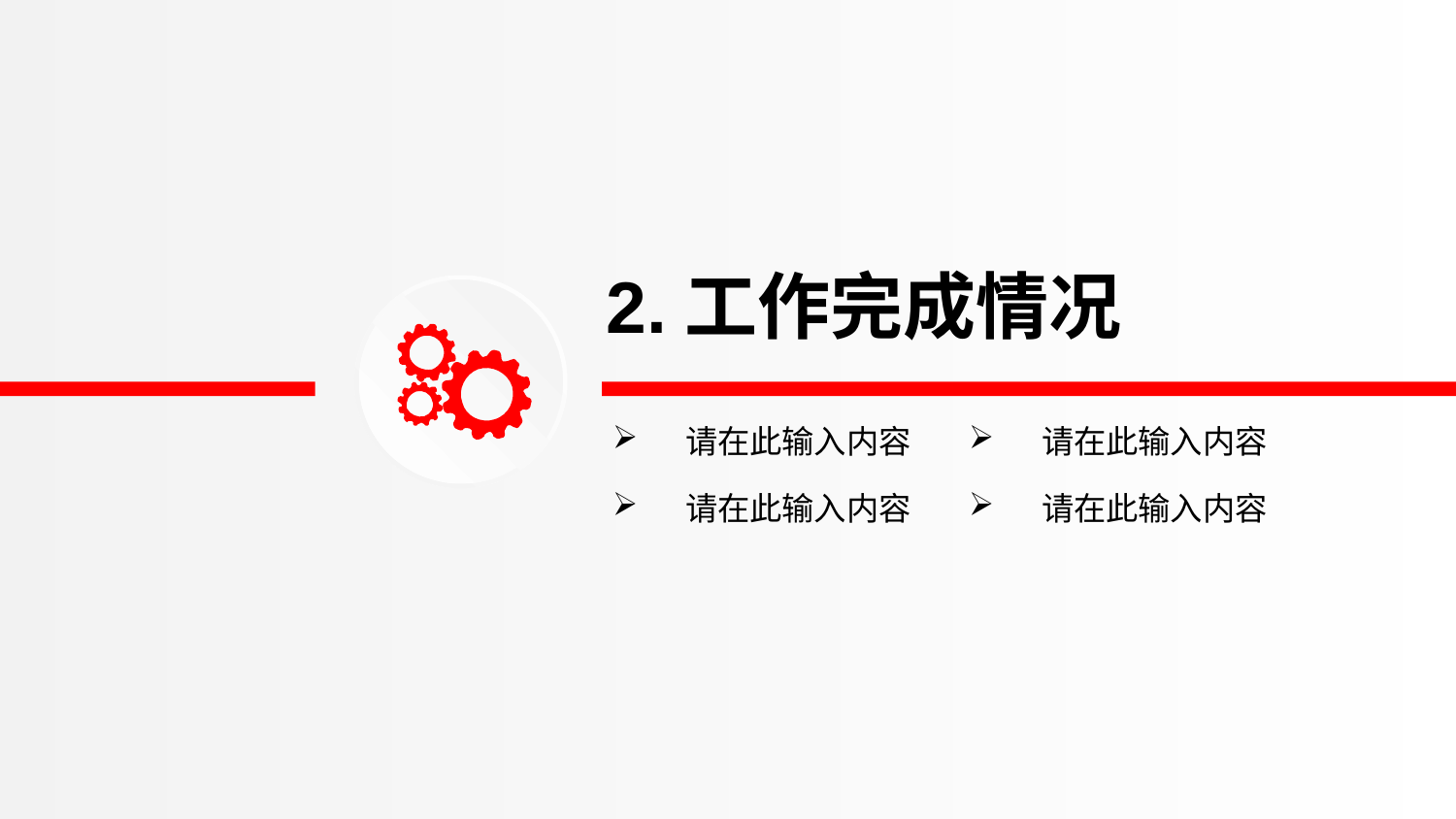

2.工作完成情况

请在此输入内容
请在此输入内容
请在此输入内容
请在此输入内容